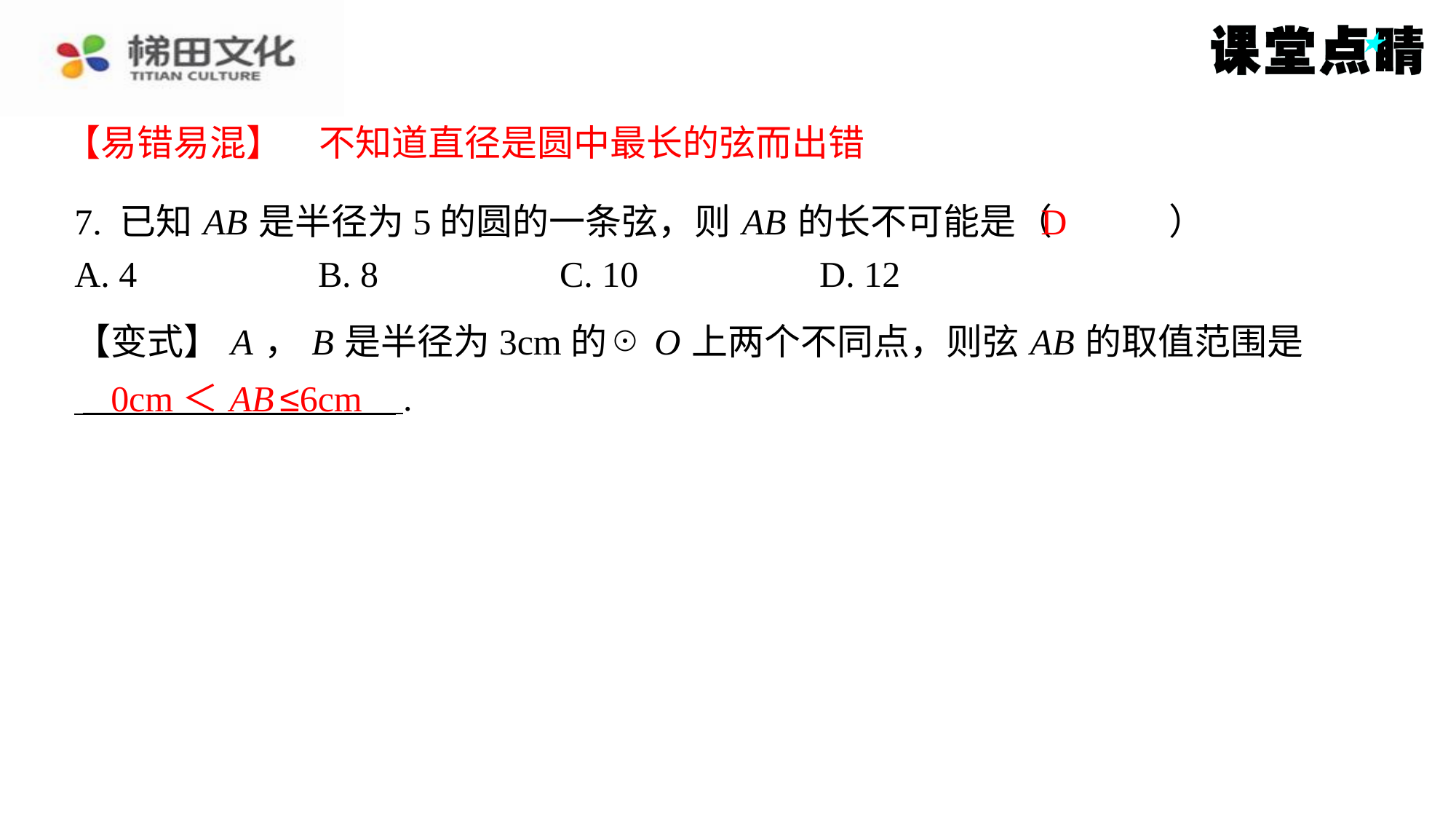

【易错易混】　不知道直径是圆中最长的弦而出错
【易错易混】　不知道直径是圆中最长的弦而出错
D
7. 已知 AB 是半径为5的圆的一条弦，则 AB 的长不可能是（　D　）
| A. 4 | B. 8 | C. 10 | D. 12 |
| --- | --- | --- | --- |
【变式】 A ， B 是半径为3cm的☉ O 上两个不同点，则弦 AB 的取值范围是
                                           ⁠.
0cm＜ AB ≤6cm